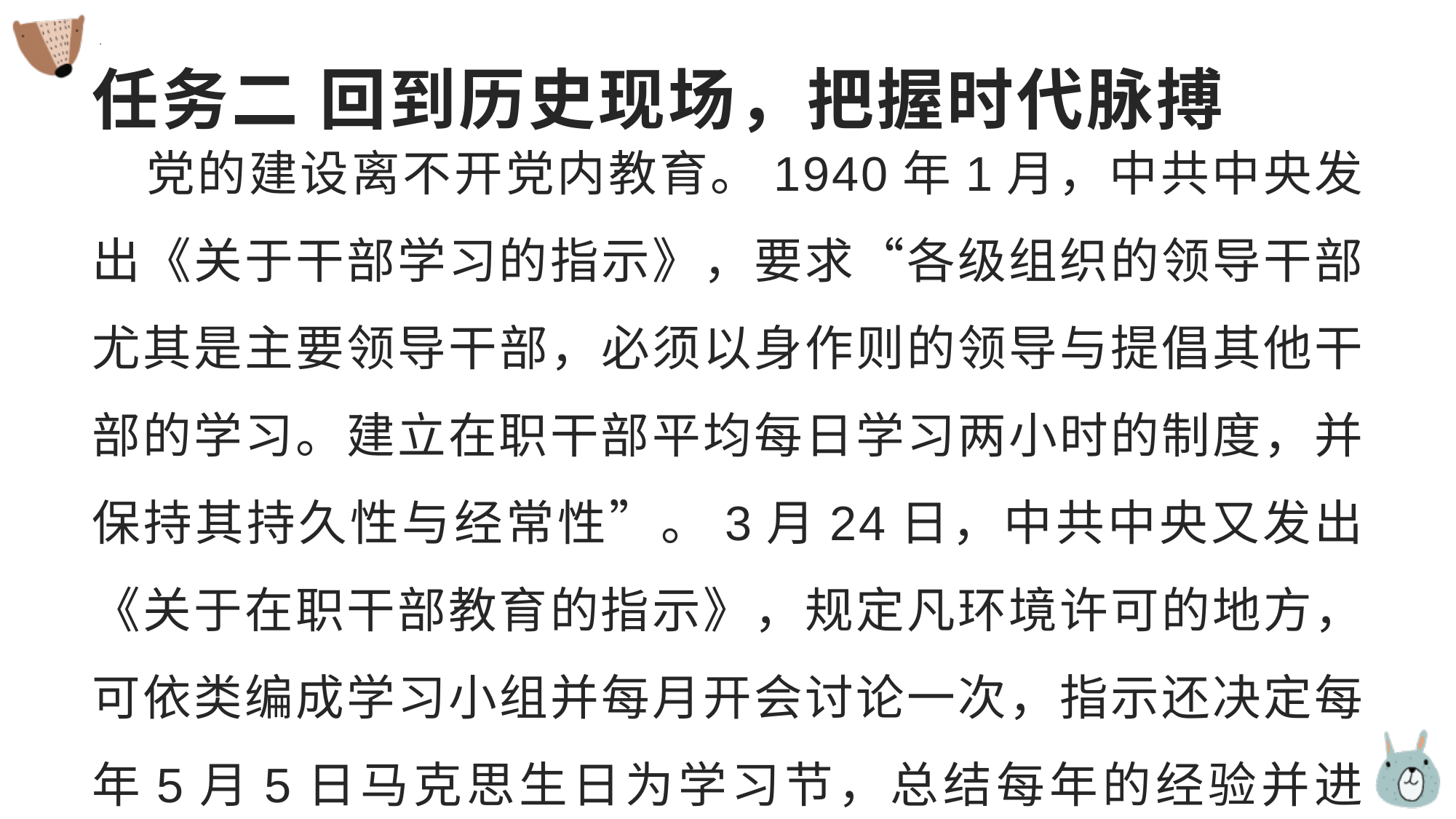

# 任务二 回到历史现场，把握时代脉搏
党的建设离不开党内教育。1940年1月，中共中央发出《关于干部学习的指示》，要求“各级组织的领导干部尤其是主要领导干部，必须以身作则的领导与提倡其他干部的学习。建立在职干部平均每日学习两小时的制度，并保持其持久性与经常性”。3月24日，中共中央又发出《关于在职干部教育的指示》，规定凡环境许可的地方，可依类编成学习小组并每月开会讨论一次，指示还决定每年5月5日马克思生日为学习节，总结每年的经验并进行奖励。